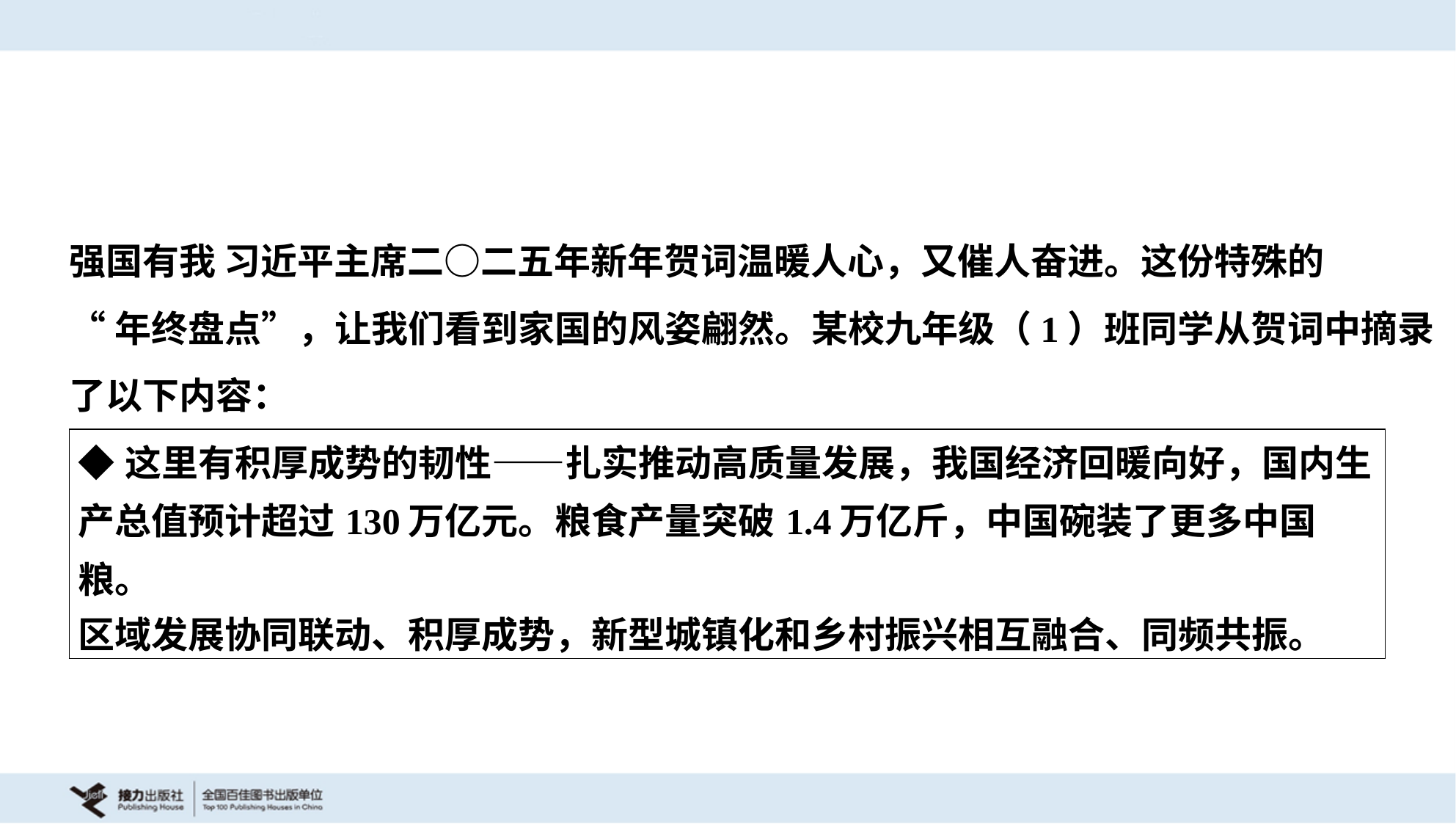

强国有我 习近平主席二○二五年新年贺词温暖人心，又催人奋进。这份特殊的
“年终盘点”，让我们看到家国的风姿翩然。某校九年级（1）班同学从贺词中摘录
了以下内容：
| ◆这里有积厚成势的韧性——扎实推动高质量发展，我国经济回暖向好，国内生 产总值预计超过130万亿元。粮食产量突破1.4万亿斤，中国碗装了更多中国粮。 区域发展协同联动、积厚成势，新型城镇化和乡村振兴相互融合、同频共振。 |
| --- |